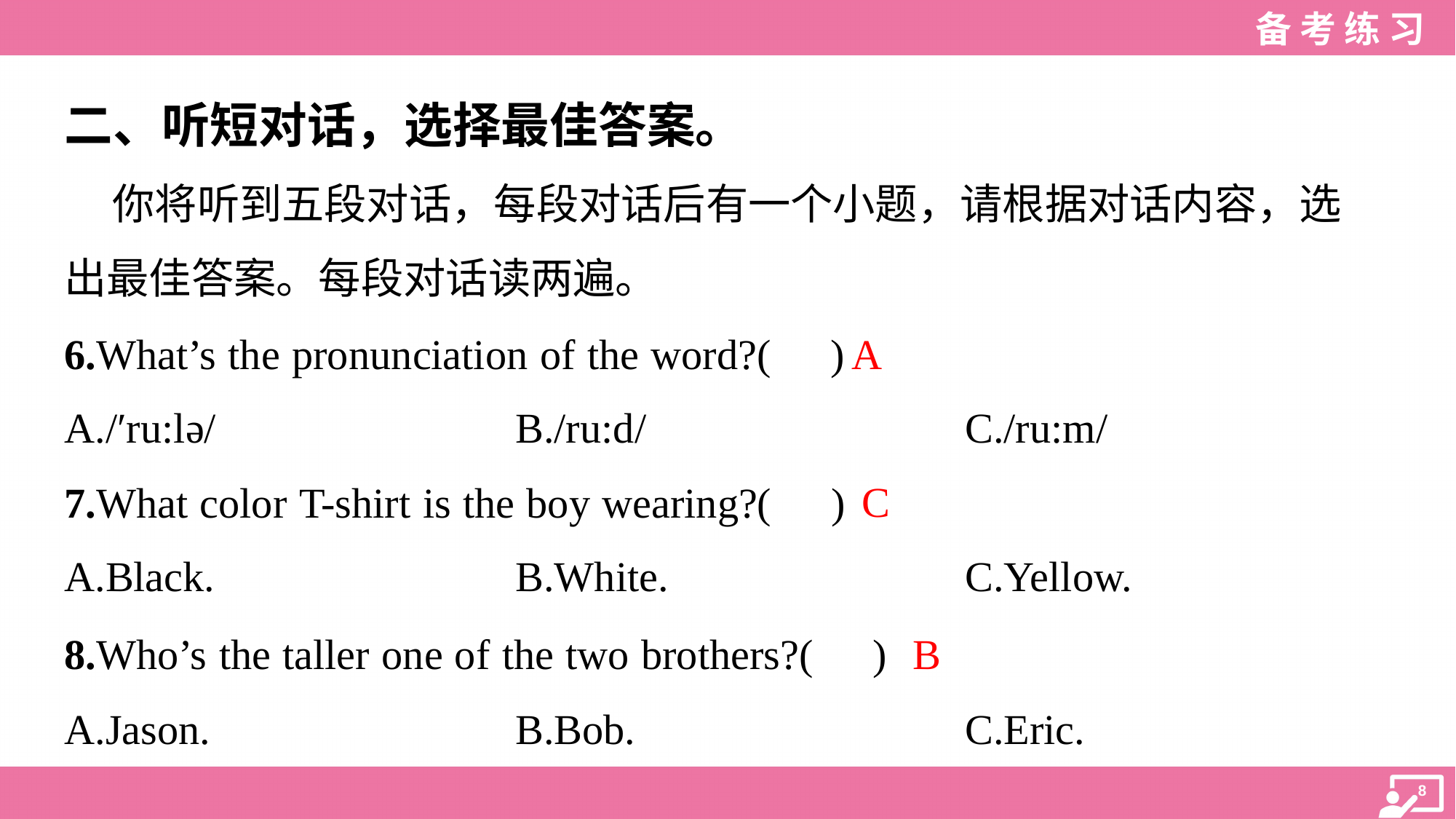

二、听短对话，选择最佳答案。
    你将听到五段对话，每段对话后有一个小题，请根据对话内容，选
出最佳答案。每段对话读两遍。
A
6.What’s the pronunciation of the word?(     )
A./′ru:lə/	B./ru:d/	C./ru:m/
C
7.What color T-shirt is the boy wearing?(     )
A.Black.	B.White.	C.Yellow.
B
8.Who’s the taller one of the two brothers?(     )
A.Jason.	B.Bob.	C.Eric.